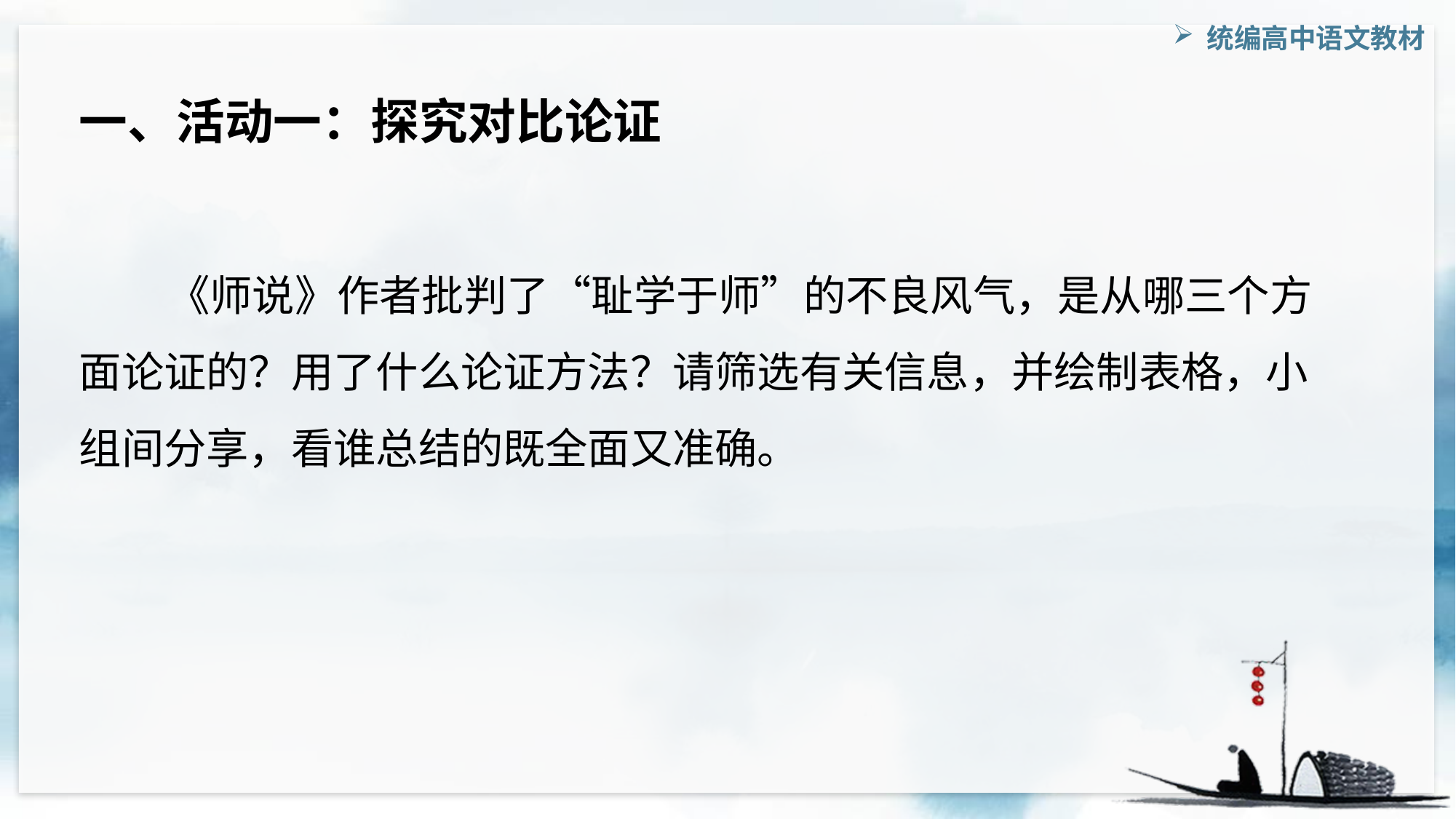

一、活动一：探究对比论证
  《师说》作者批判了“耻学于师”的不良风气，是从哪三个方面论证的？用了什么论证方法？请筛选有关信息，并绘制表格，小组间分享，看谁总结的既全面又准确。